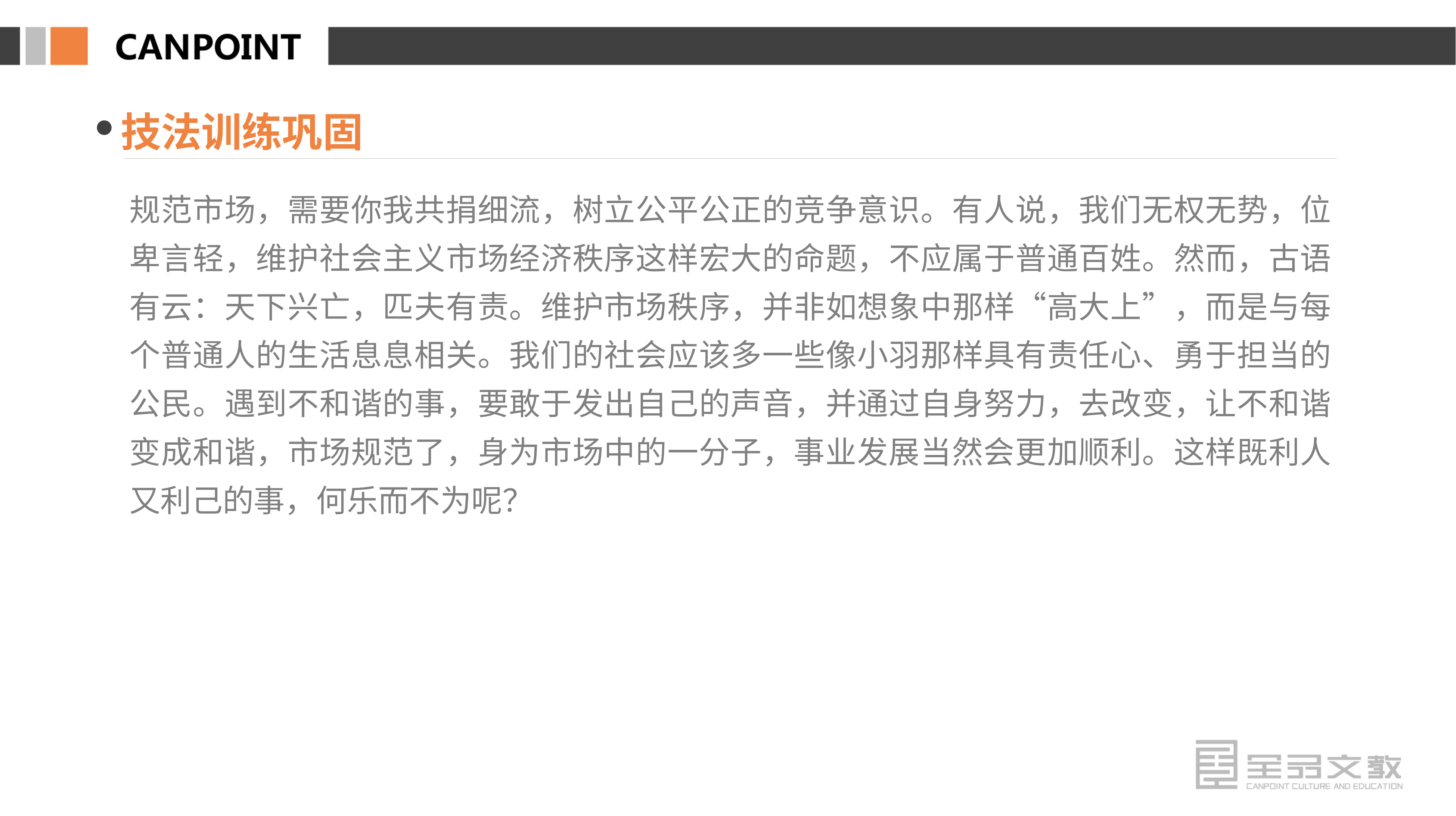

技法训练巩固

规范市场，需要你我共捐细流，树立公平公正的竞争意识。有人说，我们无权无势，位卑言轻，维护社会主义市场经济秩序这样宏大的命题，不应属于普通百姓。然而，古语有云：天下兴亡，匹夫有责。维护市场秩序，并非如想象中那样“高大上”，而是与每个普通人的生活息息相关。我们的社会应该多一些像小羽那样具有责任心、勇于担当的公民。遇到不和谐的事，要敢于发出自己的声音，并通过自身努力，去改变，让不和谐变成和谐，市场规范了，身为市场中的一分子，事业发展当然会更加顺利。这样既利人又利己的事，何乐而不为呢？